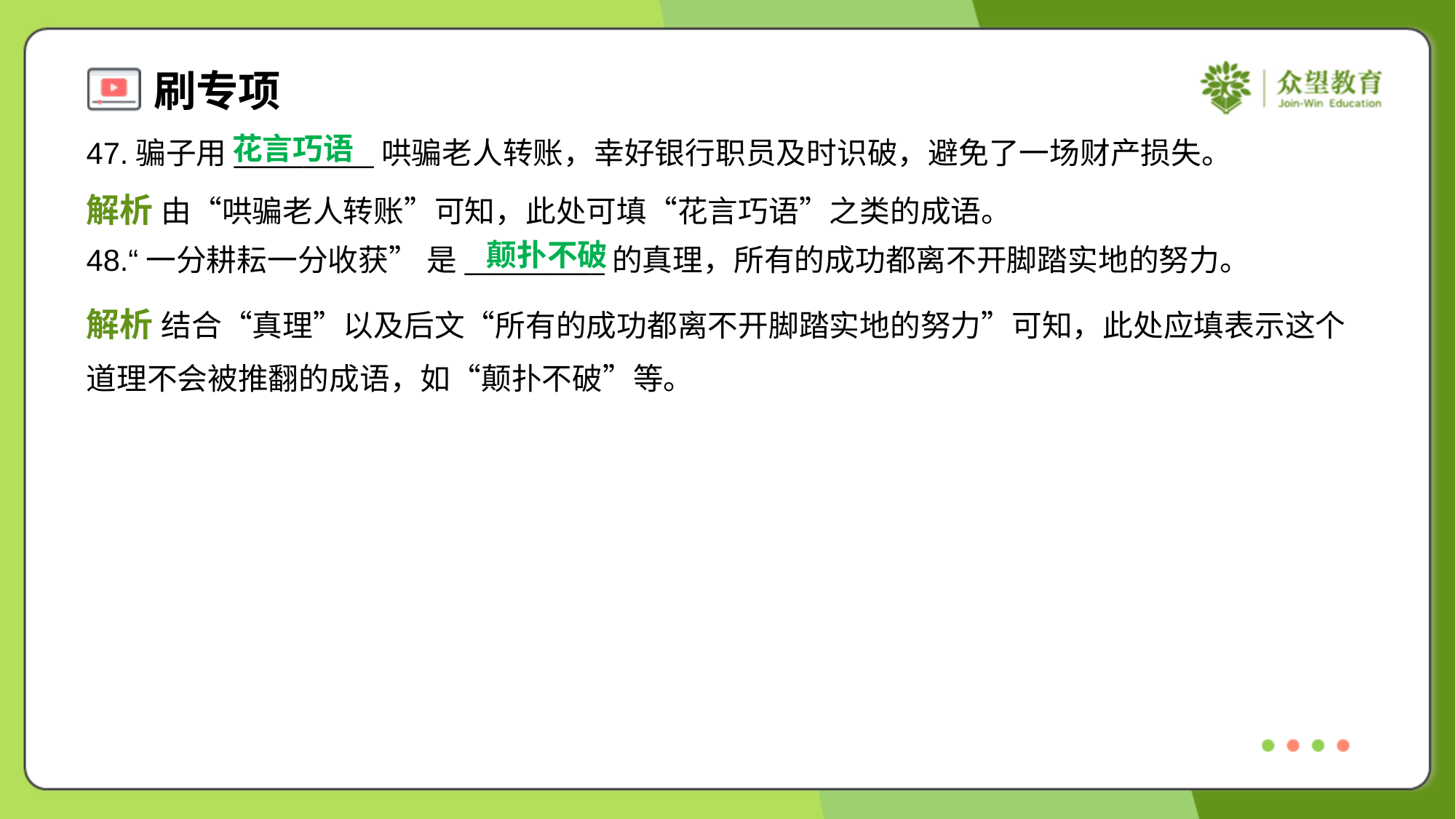

花言巧语
47.骗子用__________哄骗老人转账，幸好银行职员及时识破，避免了一场财产损失。
解析 由“哄骗老人转账”可知，此处可填“花言巧语”之类的成语。
颠扑不破
48.“一分耕耘一分收获” 是__________的真理，所有的成功都离不开脚踏实地的努力。
解析 结合“真理”以及后文“所有的成功都离不开脚踏实地的努力”可知，此处应填表示这个
道理不会被推翻的成语，如“颠扑不破”等。